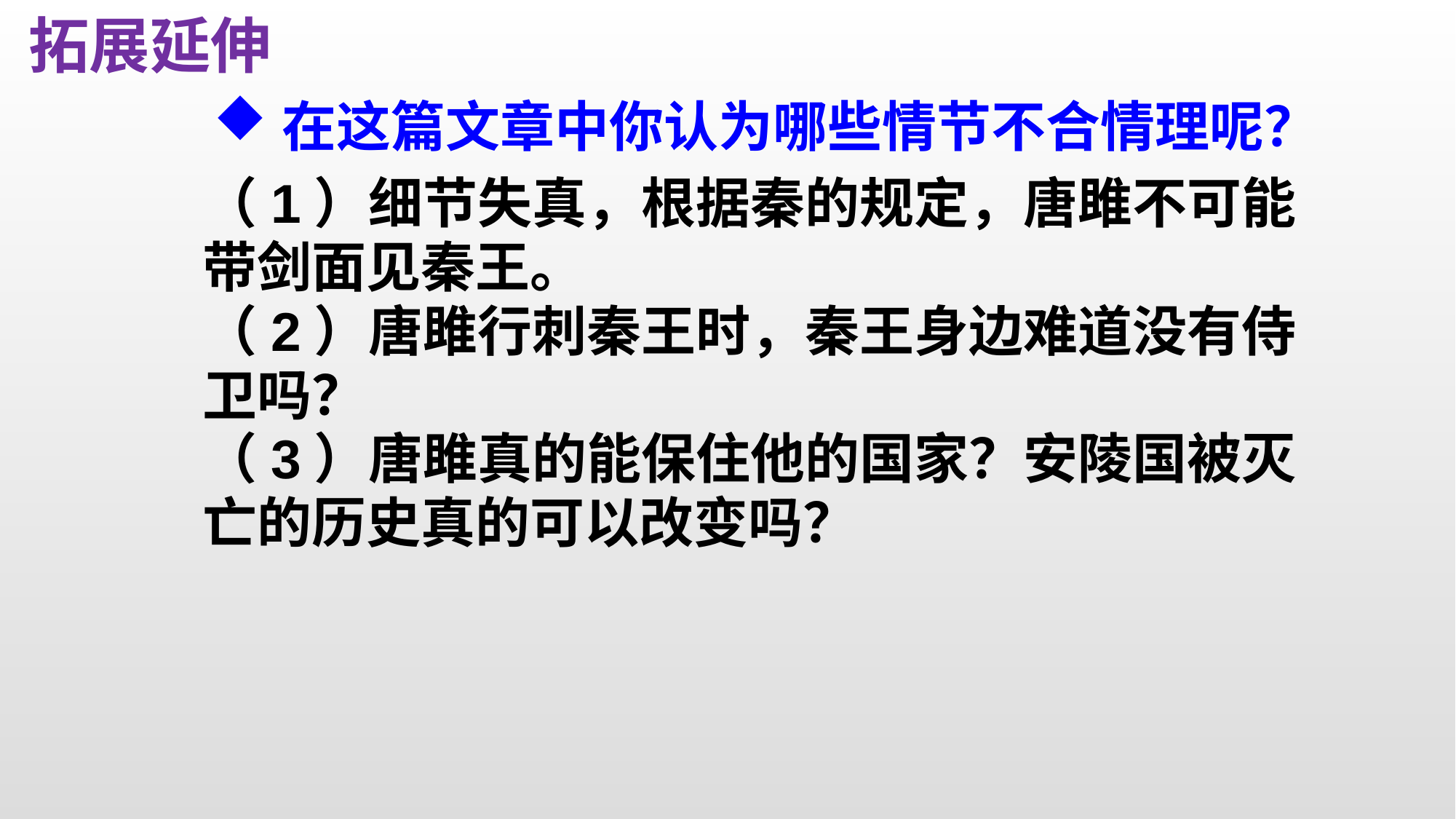

拓展延伸

在这篇文章中你认为哪些情节不合情理呢？
（1）细节失真，根据秦的规定，唐雎不可能带剑面见秦王。
（2）唐雎行刺秦王时，秦王身边难道没有侍卫吗？
（3）唐雎真的能保住他的国家？安陵国被灭亡的历史真的可以改变吗？